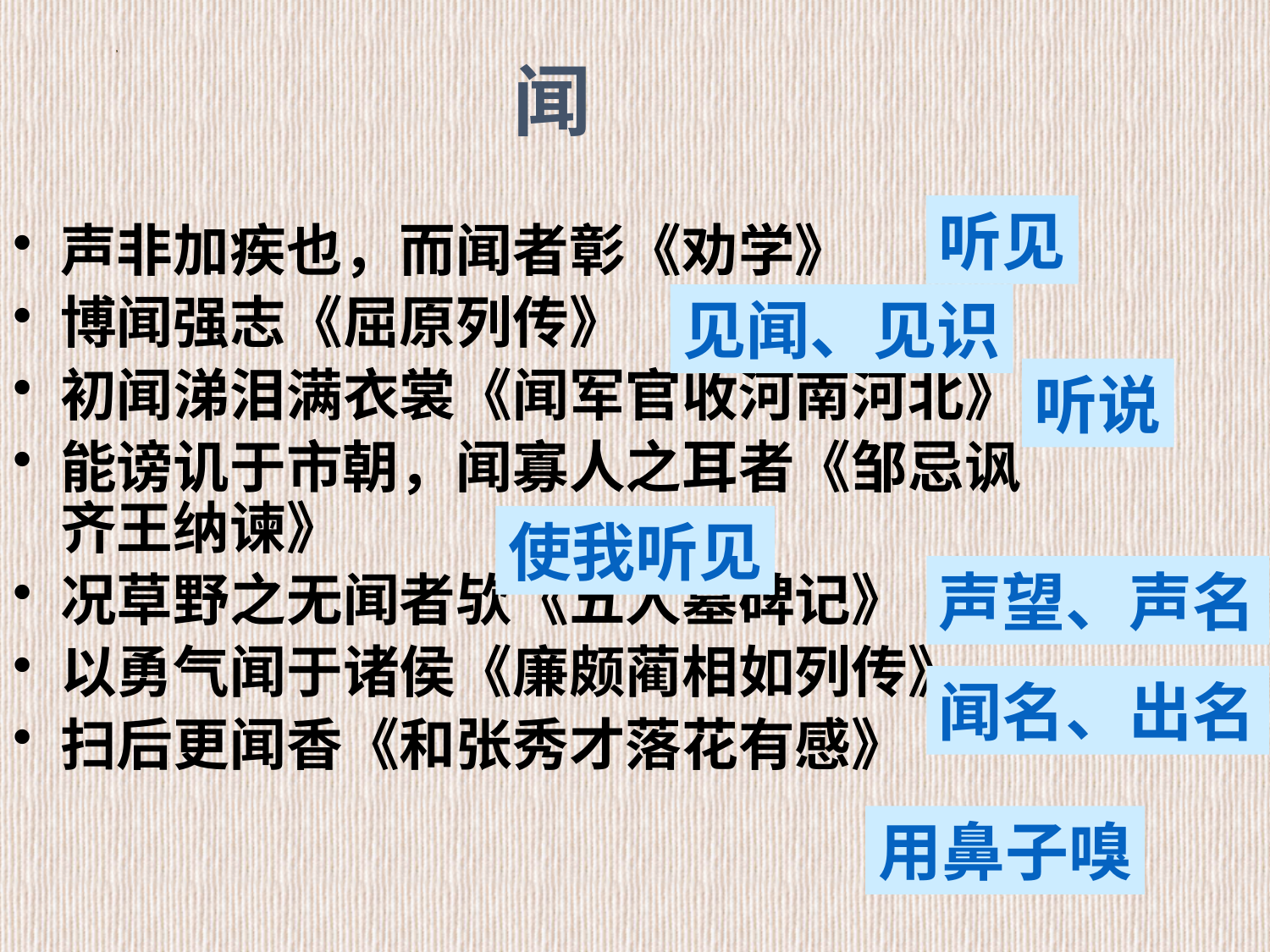

闻
听见
声非加疾也，而闻者彰《劝学》
博闻强志《屈原列传》
初闻涕泪满衣裳《闻军官收河南河北》
能谤讥于市朝，闻寡人之耳者《邹忌讽齐王纳谏》
况草野之无闻者欤《五人墓碑记》
以勇气闻于诸侯《廉颇蔺相如列传》
扫后更闻香《和张秀才落花有感》
见闻、见识
听说
使我听见
声望、声名
闻名、出名
用鼻子嗅